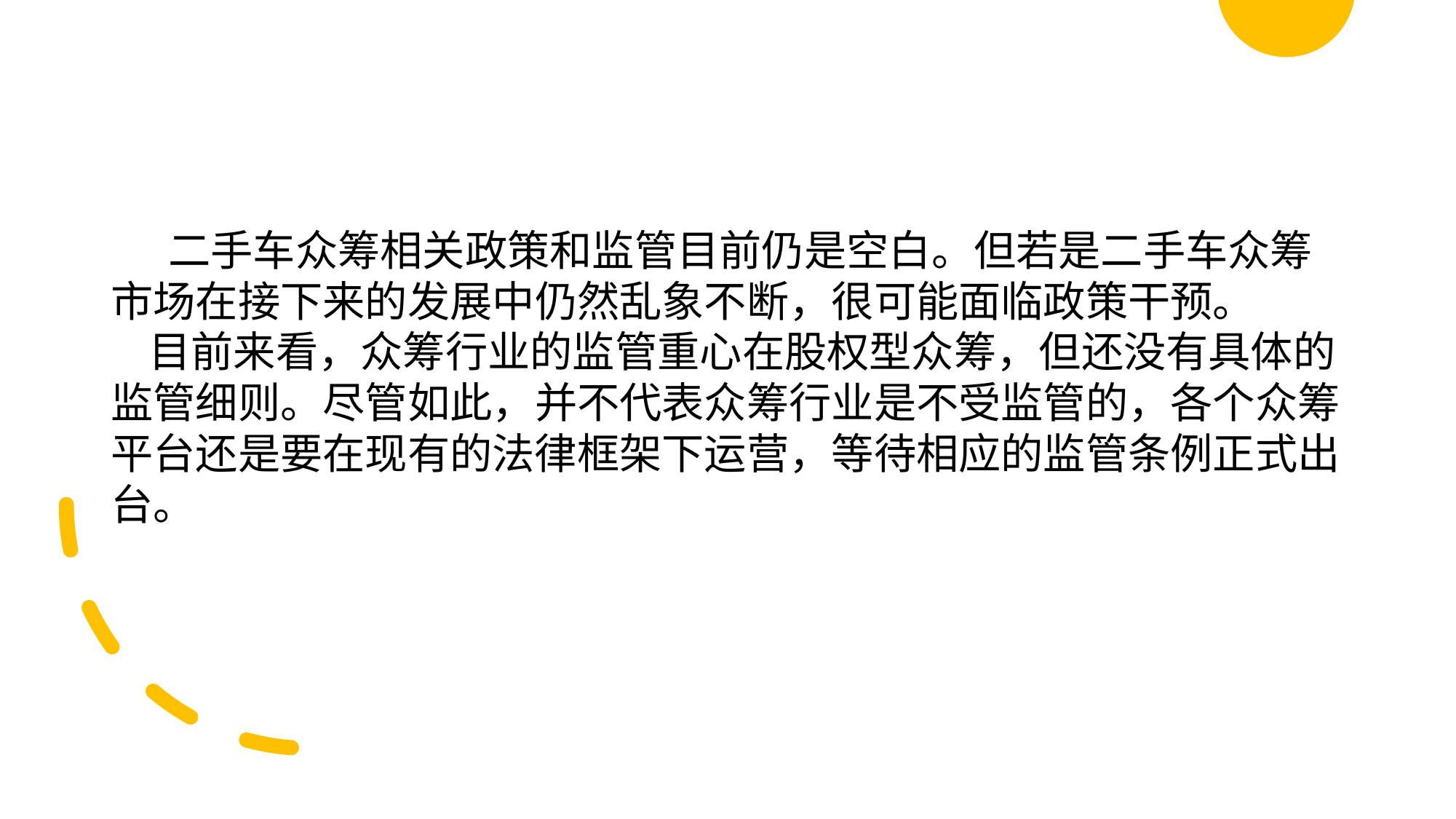

#
     二手车众筹相关政策和监管目前仍是空白。但若是二手车众筹市场在接下来的发展中仍然乱象不断，很可能面临政策干预。
    目前来看，众筹行业的监管重心在股权型众筹，但还没有具体的监管细则。尽管如此，并不代表众筹行业是不受监管的，各个众筹平台还是要在现有的法律框架下运营，等待相应的监管条例正式出台。